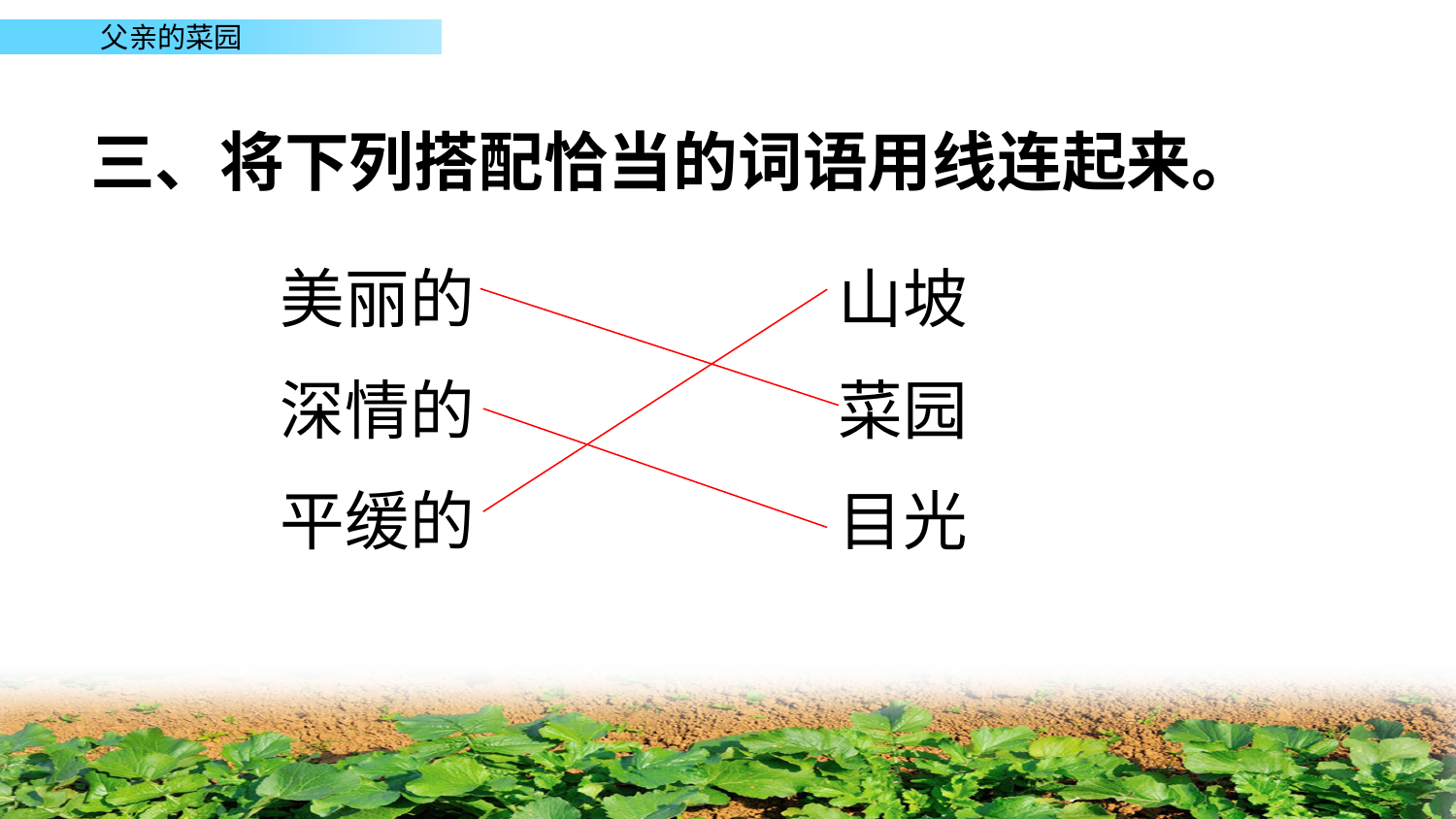

三、将下列搭配恰当的词语用线连起来。
美丽的
山坡
深情的
菜园
平缓的
目光